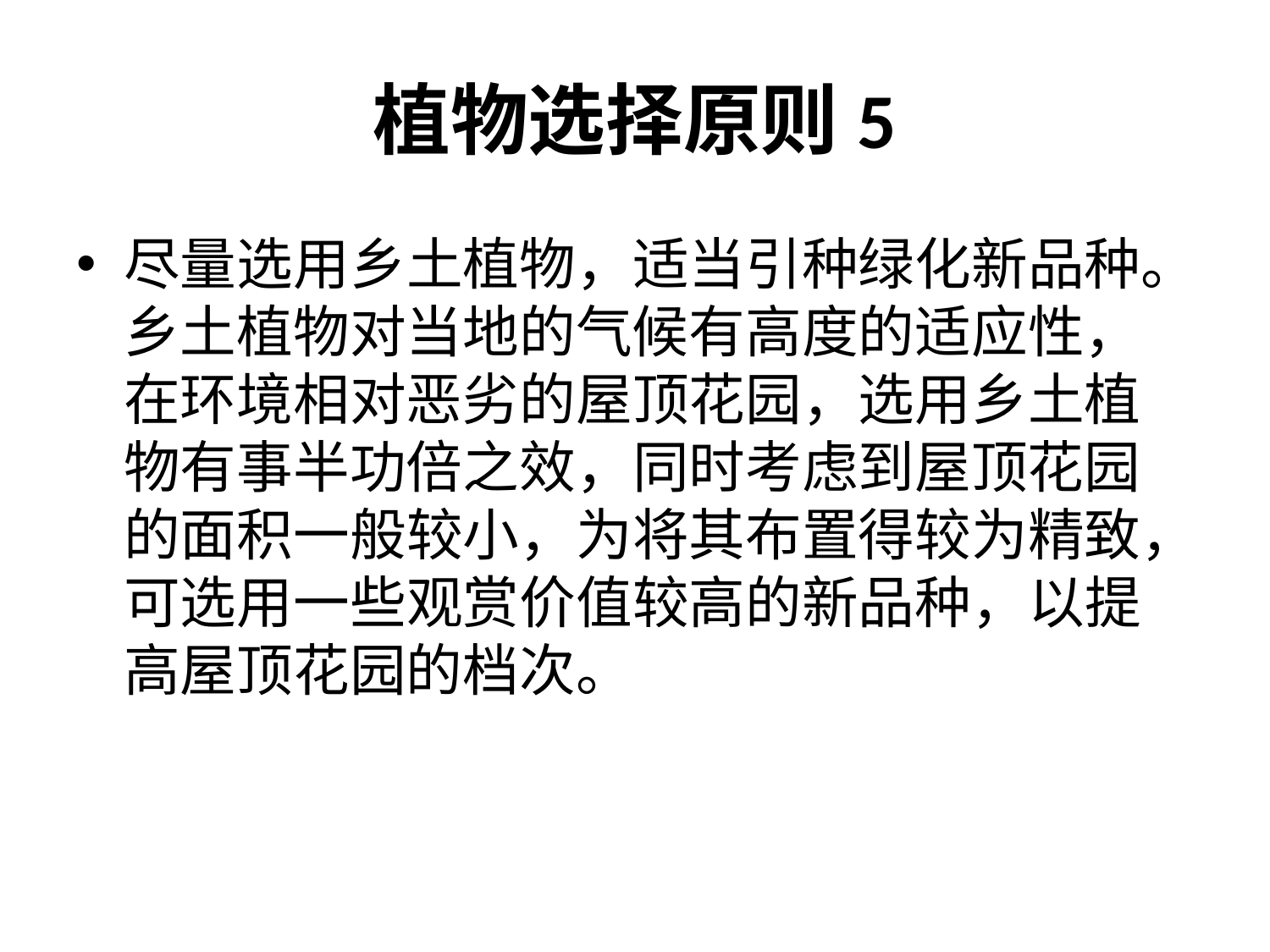

# 植物选择原则5
尽量选用乡土植物，适当引种绿化新品种。乡土植物对当地的气候有高度的适应性，在环境相对恶劣的屋顶花园，选用乡土植物有事半功倍之效，同时考虑到屋顶花园 的面积一般较小，为将其布置得较为精致，可选用一些观赏价值较高的新品种，以提高屋顶花园的档次。